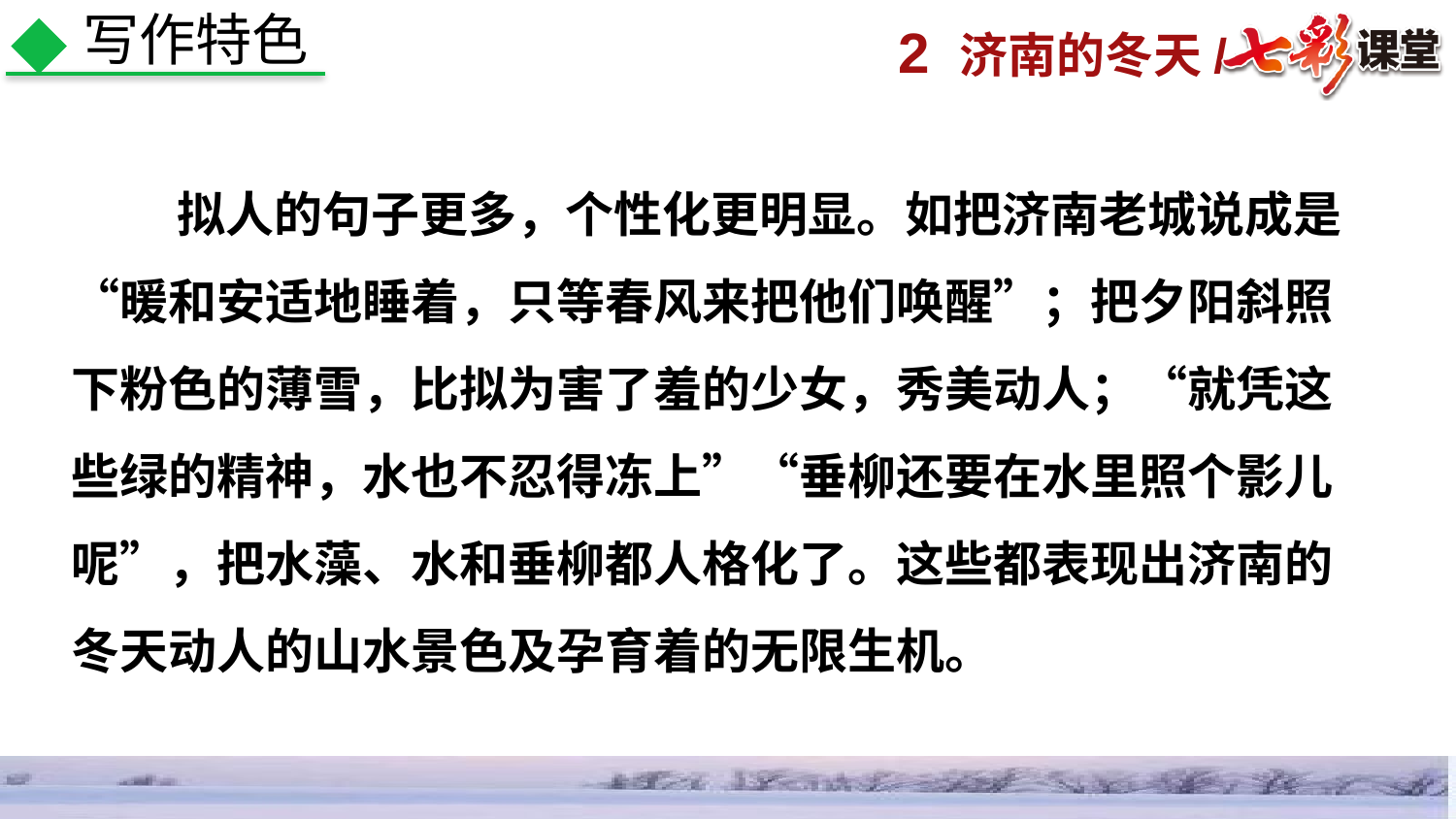

写作特色

  拟人的句子更多，个性化更明显。如把济南老城说成是“暖和安适地睡着，只等春风来把他们唤醒”；把夕阳斜照下粉色的薄雪，比拟为害了羞的少女，秀美动人；“就凭这些绿的精神，水也不忍得冻上”“垂柳还要在水里照个影儿呢”，把水藻、水和垂柳都人格化了。这些都表现出济南的冬天动人的山水景色及孕育着的无限生机。